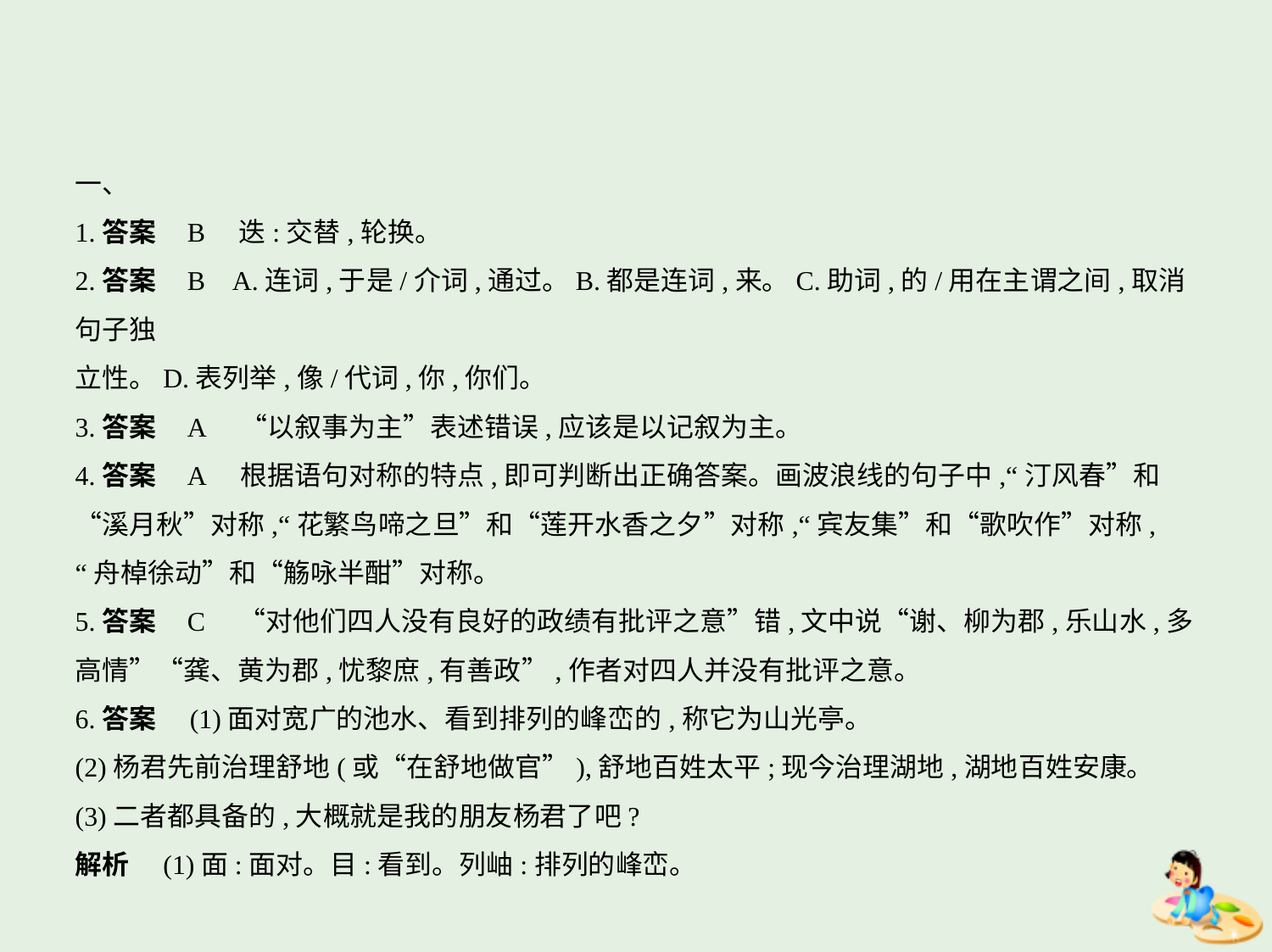

一、
1.答案    B　迭:交替,轮换。
2.答案    B    A.连词,于是/介词,通过。B.都是连词,来。C.助词,的/用在主谓之间,取消句子独
立性。D.表列举,像/代词,你,你们。
3.答案    A　“以叙事为主”表述错误,应该是以记叙为主。
4.答案    A　根据语句对称的特点,即可判断出正确答案。画波浪线的句子中,“汀风春”和
“溪月秋”对称,“花繁鸟啼之旦”和“莲开水香之夕”对称,“宾友集”和“歌吹作”对称,
“舟棹徐动”和“觞咏半酣”对称。
5.答案    C　“对他们四人没有良好的政绩有批评之意”错,文中说“谢、柳为郡,乐山水,多
高情”“龚、黄为郡,忧黎庶,有善政”,作者对四人并没有批评之意。
6.答案　(1)面对宽广的池水、看到排列的峰峦的,称它为山光亭。
(2)杨君先前治理舒地(或“在舒地做官”),舒地百姓太平;现今治理湖地,湖地百姓安康。
(3)二者都具备的,大概就是我的朋友杨君了吧?
解析　(1)面:面对。目:看到。列岫:排列的峰峦。